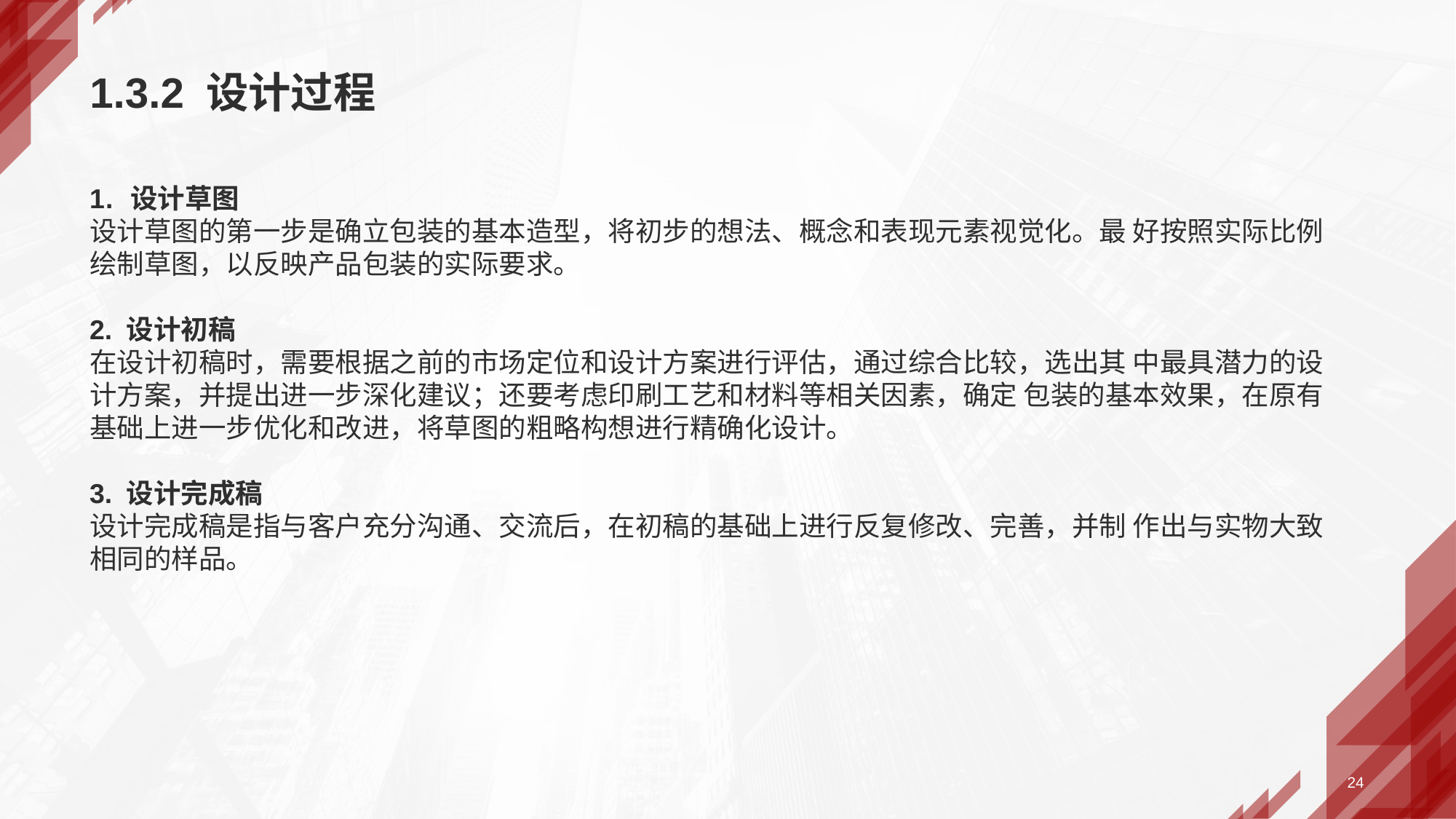

# 1.3.2 设计过程
设计草图
设计草图的第一步是确立包装的基本造型，将初步的想法、概念和表现元素视觉化。最 好按照实际比例绘制草图，以反映产品包装的实际要求。

2. 设计初稿
在设计初稿时，需要根据之前的市场定位和设计方案进行评估，通过综合比较，选出其 中最具潜力的设计方案，并提出进一步深化建议；还要考虑印刷工艺和材料等相关因素，确定 包装的基本效果，在原有基础上进一步优化和改进，将草图的粗略构想进行精确化设计。

3. 设计完成稿
设计完成稿是指与客户充分沟通、交流后，在初稿的基础上进行反复修改、完善，并制 作出与实物大致相同的样品。
24